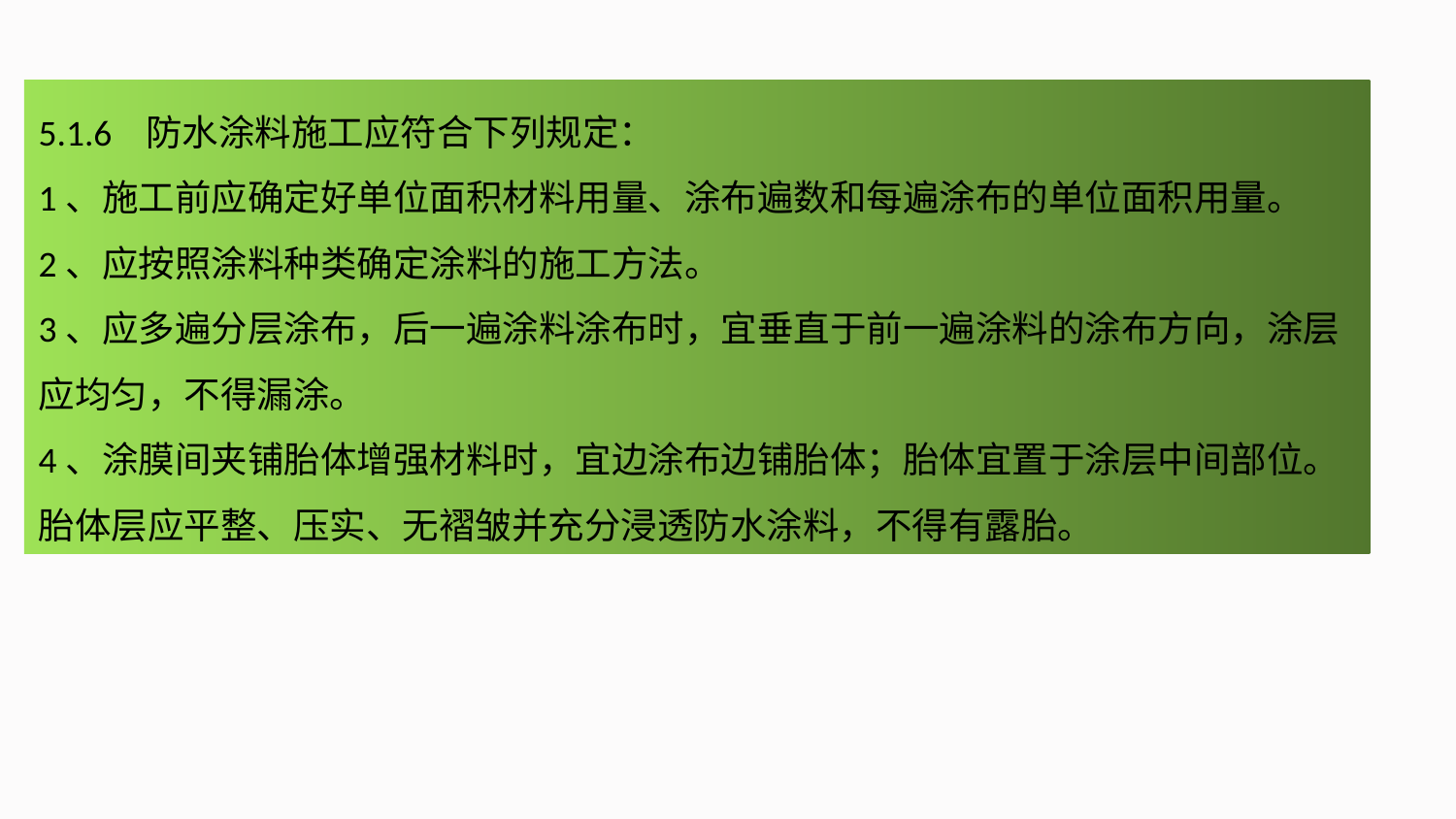

5.1.6   防水涂料施工应符合下列规定：
1、施工前应确定好单位面积材料用量、涂布遍数和每遍涂布的单位面积用量。
2、应按照涂料种类确定涂料的施工方法。
3、应多遍分层涂布，后一遍涂料涂布时，宜垂直于前一遍涂料的涂布方向，涂层应均匀，不得漏涂。
4、涂膜间夹铺胎体增强材料时，宜边涂布边铺胎体；胎体宜置于涂层中间部位。胎体层应平整、压实、无褶皱并充分浸透防水涂料，不得有露胎。